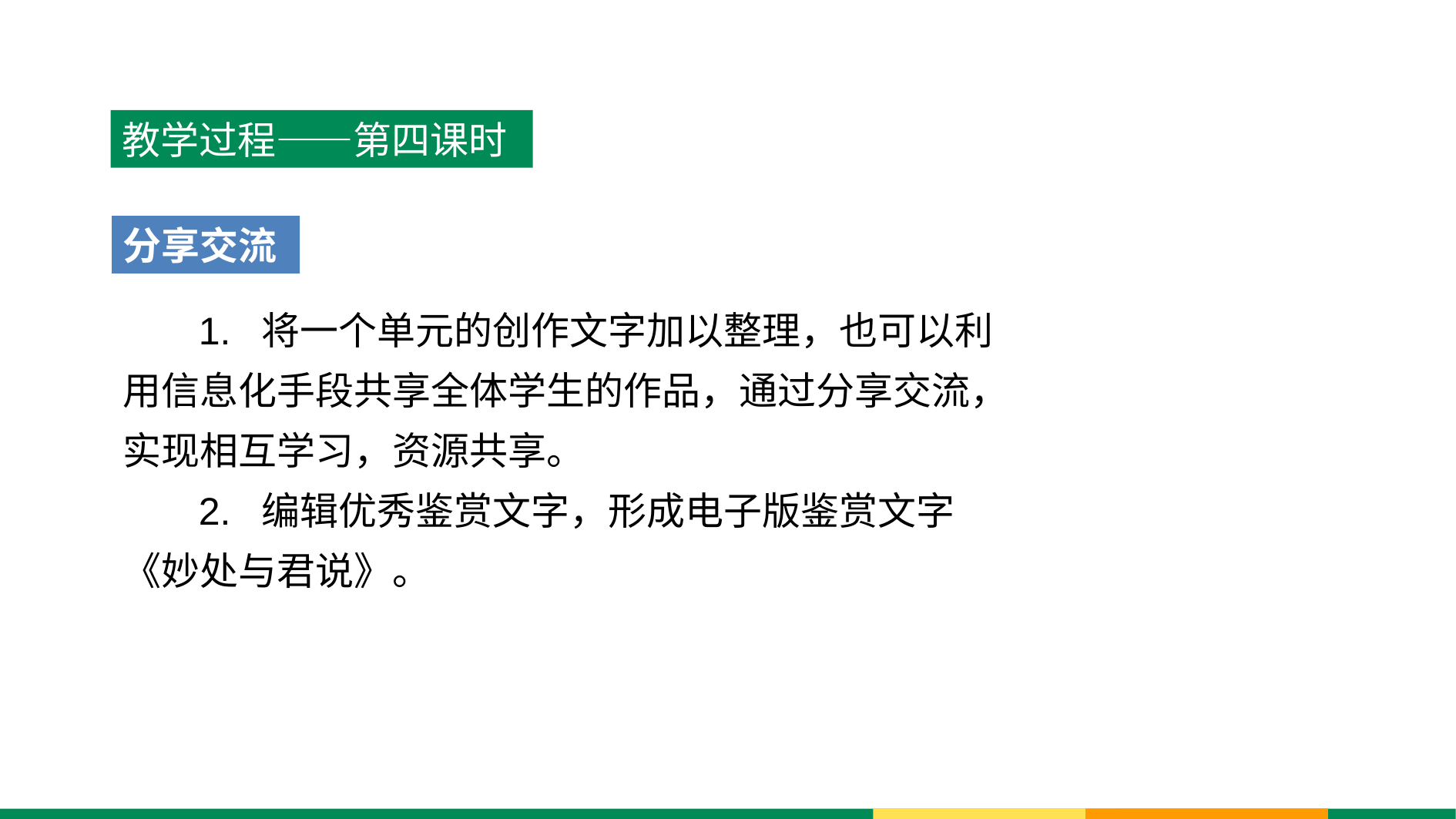

教学过程——第四课时
分享交流

       1.  将一个单元的创作文字加以整理，也可以利用信息化手段共享全体学生的作品，通过分享交流，实现相互学习，资源共享。
       2.  编辑优秀鉴赏文字，形成电子版鉴赏文字《妙处与君说》。